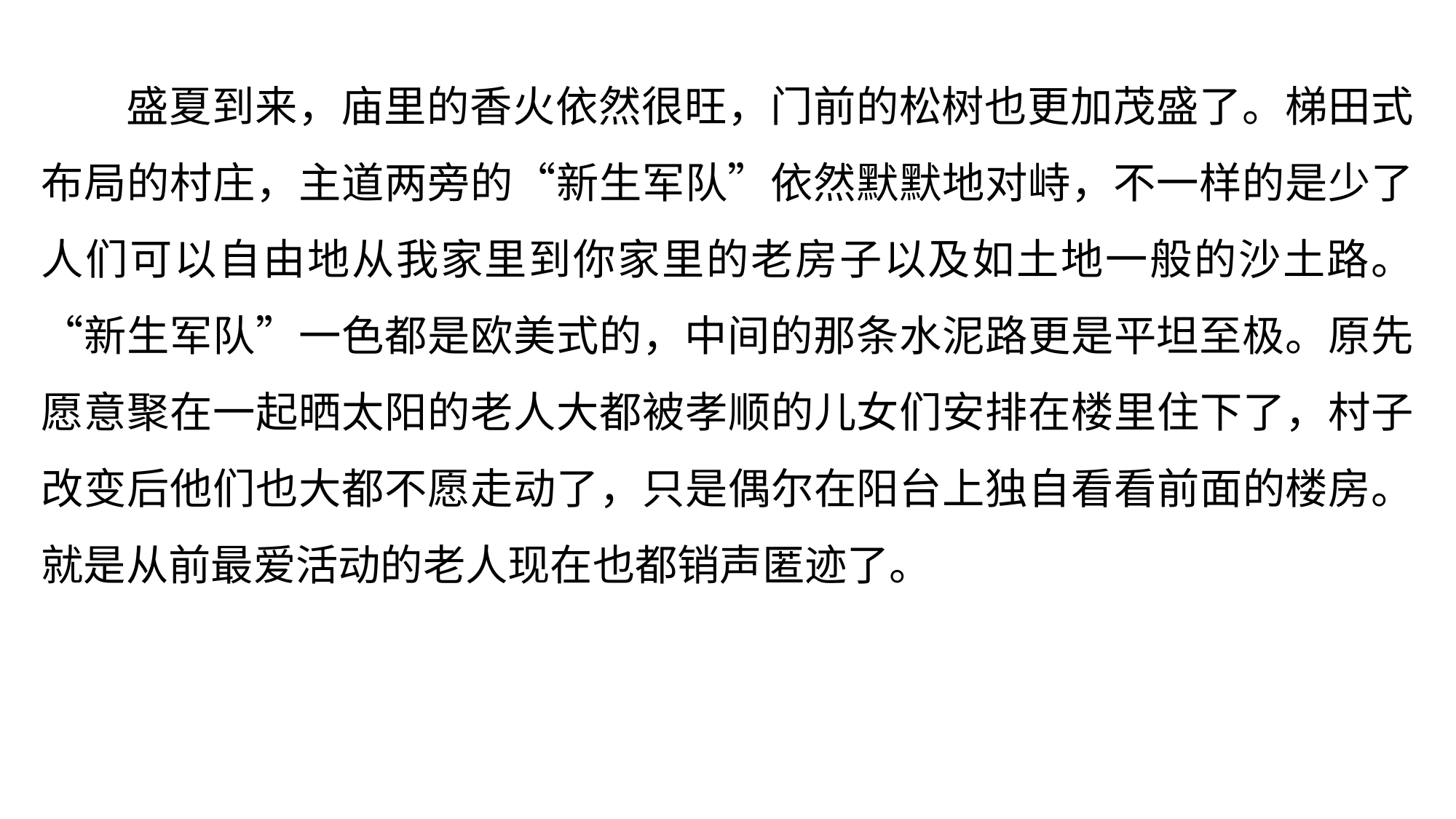

盛夏到来，庙里的香火依然很旺，门前的松树也更加茂盛了。梯田式布局的村庄，主道两旁的“新生军队”依然默默地对峙，不一样的是少了人们可以自由地从我家里到你家里的老房子以及如土地一般的沙土路。“新生军队”一色都是欧美式的，中间的那条水泥路更是平坦至极。原先愿意聚在一起晒太阳的老人大都被孝顺的儿女们安排在楼里住下了，村子改变后他们也大都不愿走动了，只是偶尔在阳台上独自看看前面的楼房。就是从前最爱活动的老人现在也都销声匿迹了。